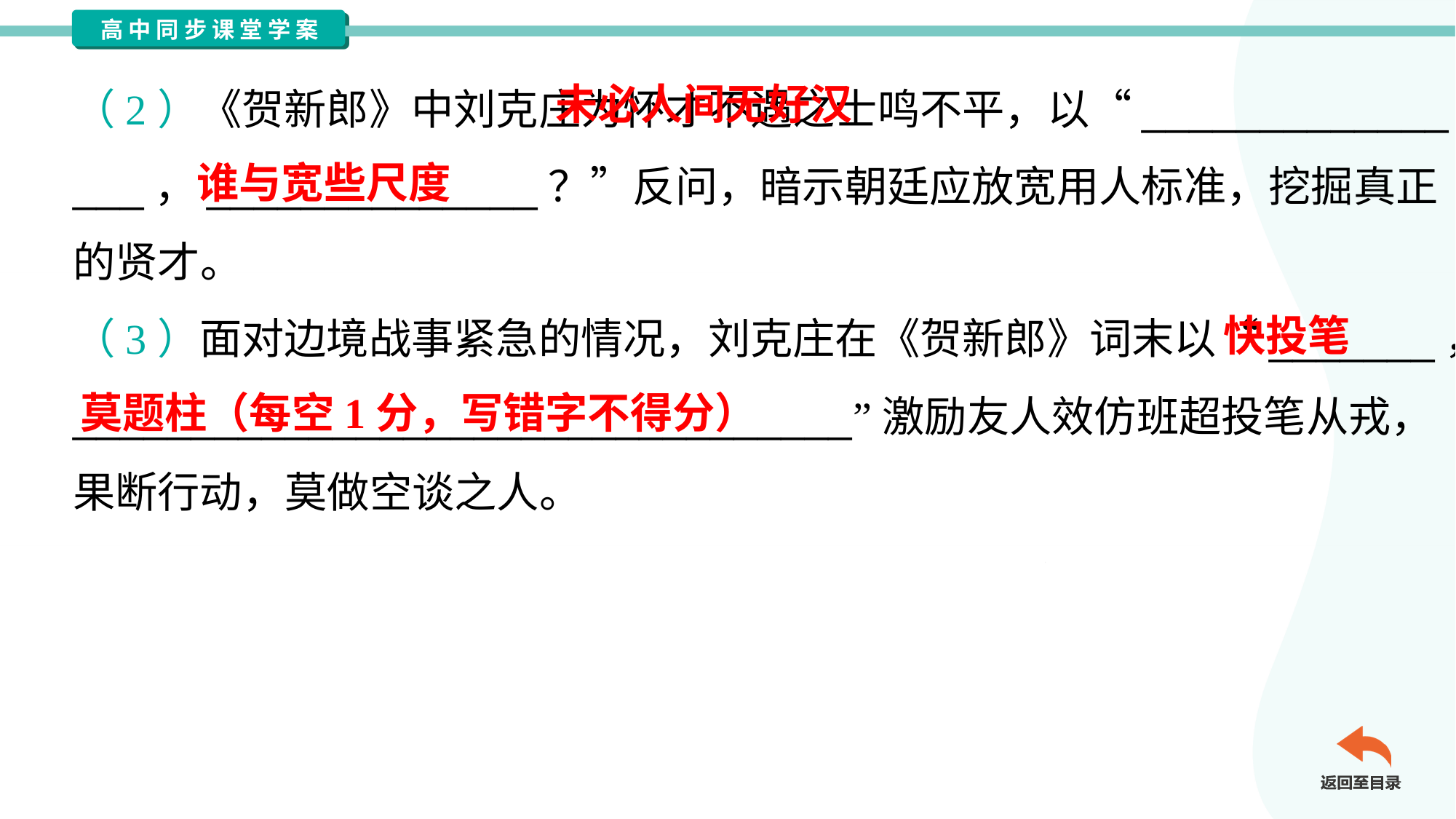

未必人间无好汉
（2）《贺新郎》中刘克庄为怀才不遇之士鸣不平，以“_____________
___，______________？”反问，暗示朝廷应放宽用人标准，挖掘真正
的贤才。
谁与宽些尺度
快投笔
（3）面对边境战事紧急的情况，刘克庄在《贺新郎》词末以“_______，
_________________________________”激励友人效仿班超投笔从戎，
果断行动，莫做空谈之人。
莫题柱（每空1分，写错字不得分）